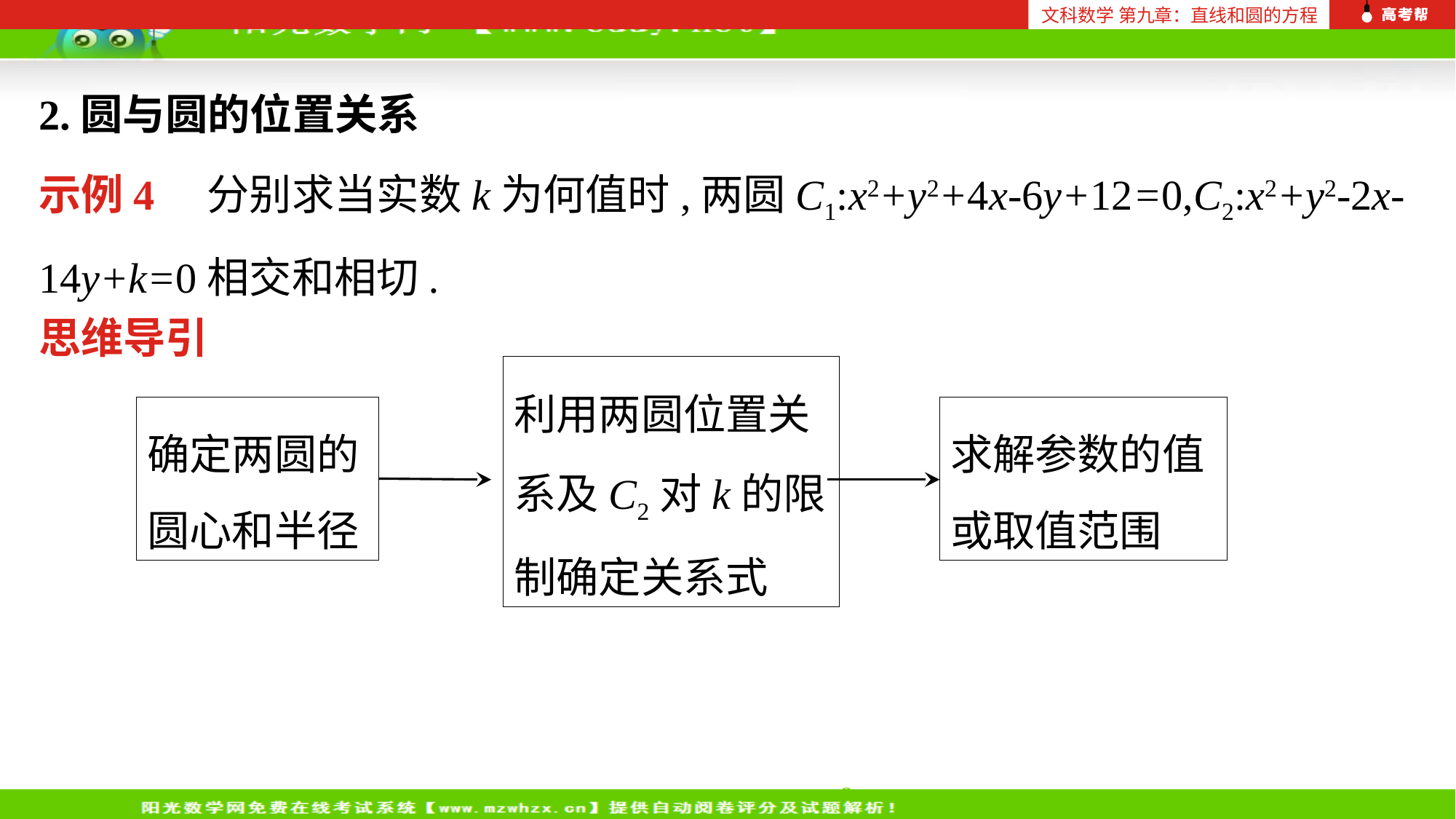

文科数学 第九章：直线和圆的方程

2.圆与圆的位置关系
示例4    分别求当实数k为何值时,两圆C1:x2+y2+4x-6y+12=0,C2:x2+y2-2x-14y+k=0相交和相切.
思维导引
利用两圆位置关系及C2对k的限制确定关系式
确定两圆的
圆心和半径
求解参数的值
或取值范围